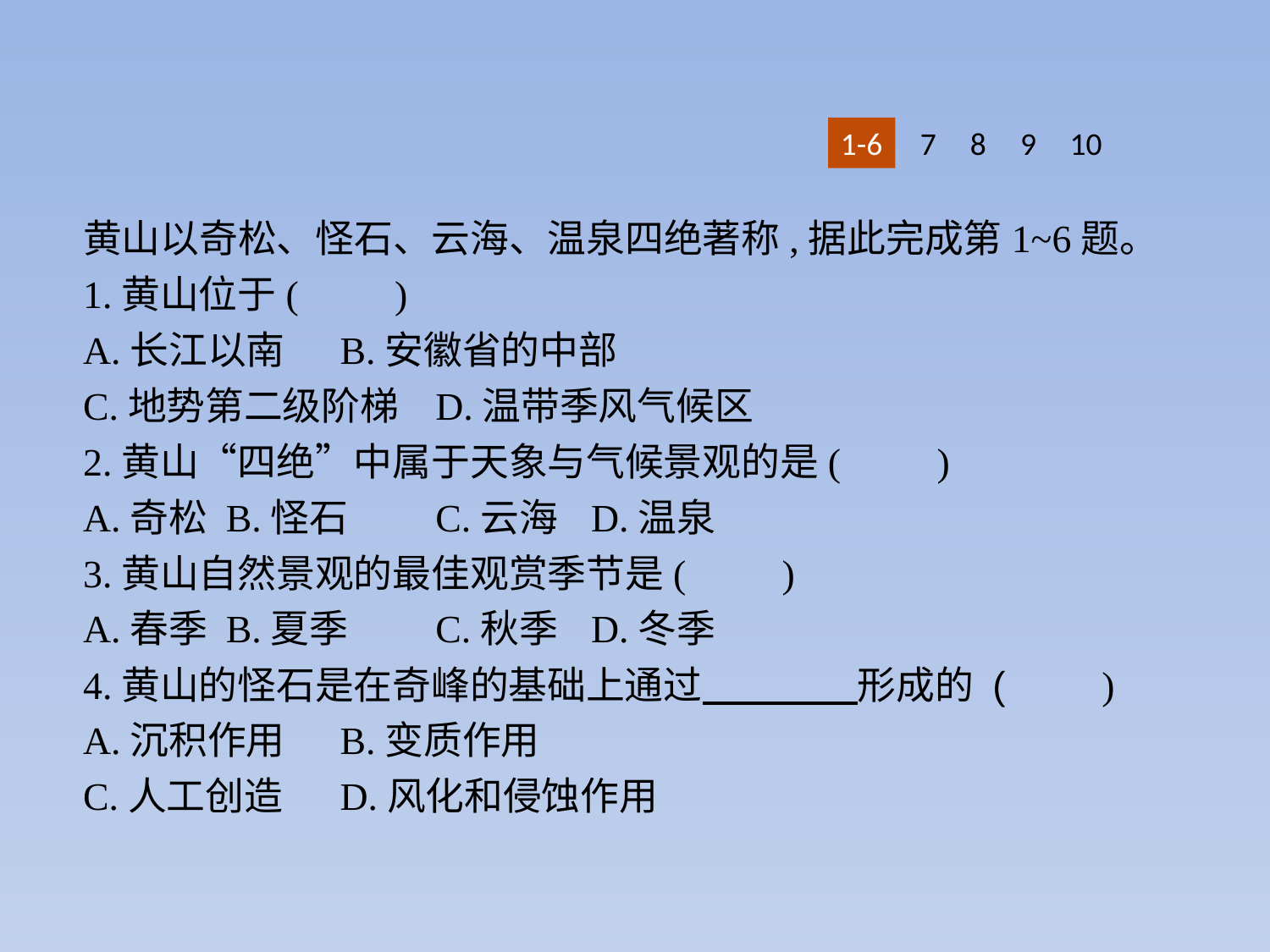

1-6
7
8
9
10
黄山以奇松、怪石、云海、温泉四绝著称,据此完成第1~6题。
1.黄山位于(　　)
A.长江以南	B.安徽省的中部
C.地势第二级阶梯	D.温带季风气候区
2.黄山“四绝”中属于天象与气候景观的是(　　)
A.奇松	B.怪石	C.云海	D.温泉
3.黄山自然景观的最佳观赏季节是(　　)
A.春季	B.夏季	C.秋季	D.冬季
4.黄山的怪石是在奇峰的基础上通过　　　　形成的 (　　)
A.沉积作用	B.变质作用
C.人工创造	D.风化和侵蚀作用